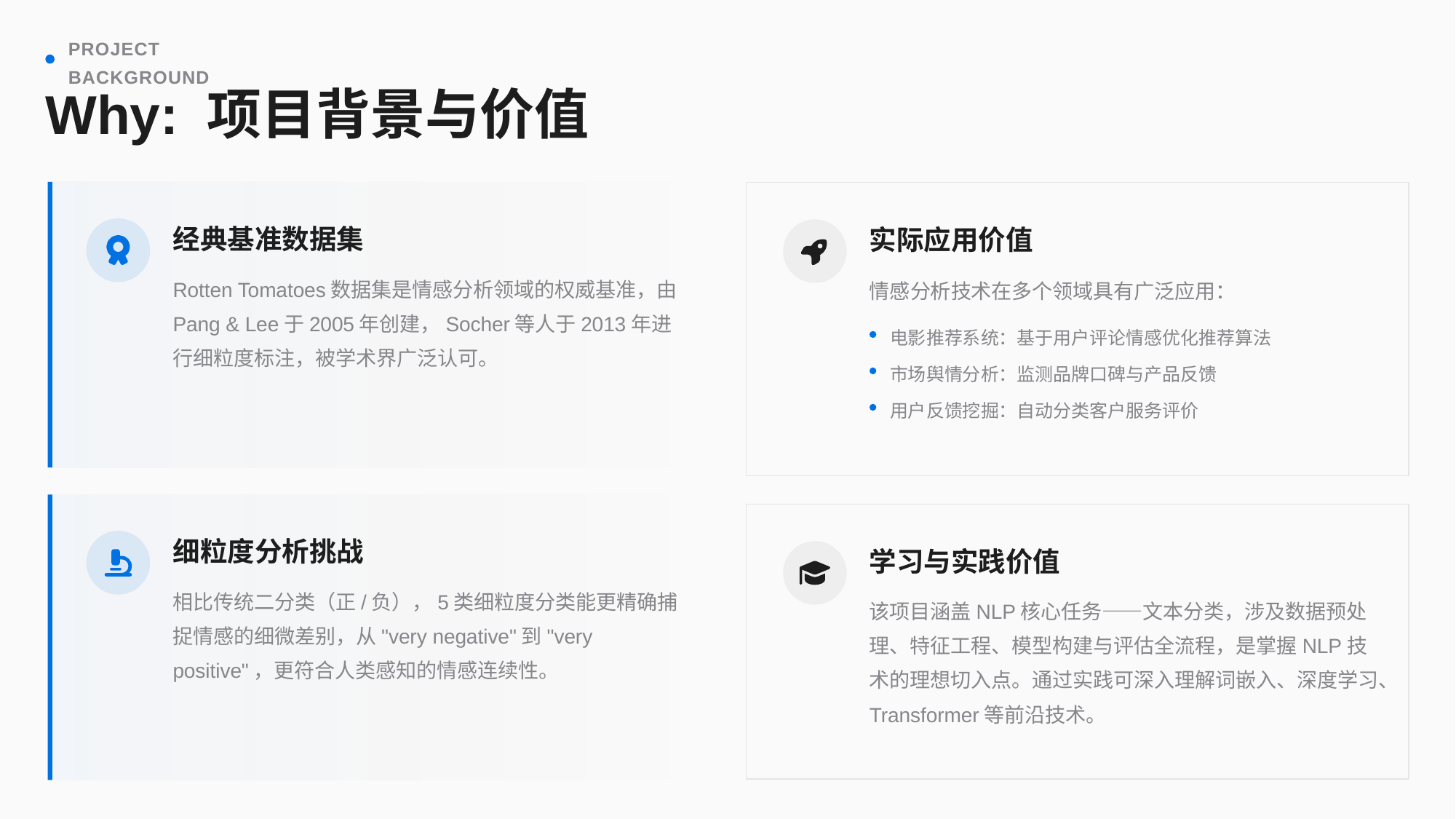

PROJECT BACKGROUND

Why: 项目背景与价值

经典基准数据集

实际应用价值

Rotten Tomatoes数据集是情感分析领域的权威基准，由Pang & Lee于2005年创建，Socher等人于2013年进行细粒度标注，被学术界广泛认可。
情感分析技术在多个领域具有广泛应用：
电影推荐系统：基于用户评论情感优化推荐算法

市场舆情分析：监测品牌口碑与产品反馈

用户反馈挖掘：自动分类客户服务评价

细粒度分析挑战

学习与实践价值

相比传统二分类（正/负），5类细粒度分类能更精确捕捉情感的细微差别，从"very negative"到"very positive"，更符合人类感知的情感连续性。
该项目涵盖NLP核心任务——文本分类，涉及数据预处理、特征工程、模型构建与评估全流程，是掌握NLP技术的理想切入点。通过实践可深入理解词嵌入、深度学习、Transformer等前沿技术。